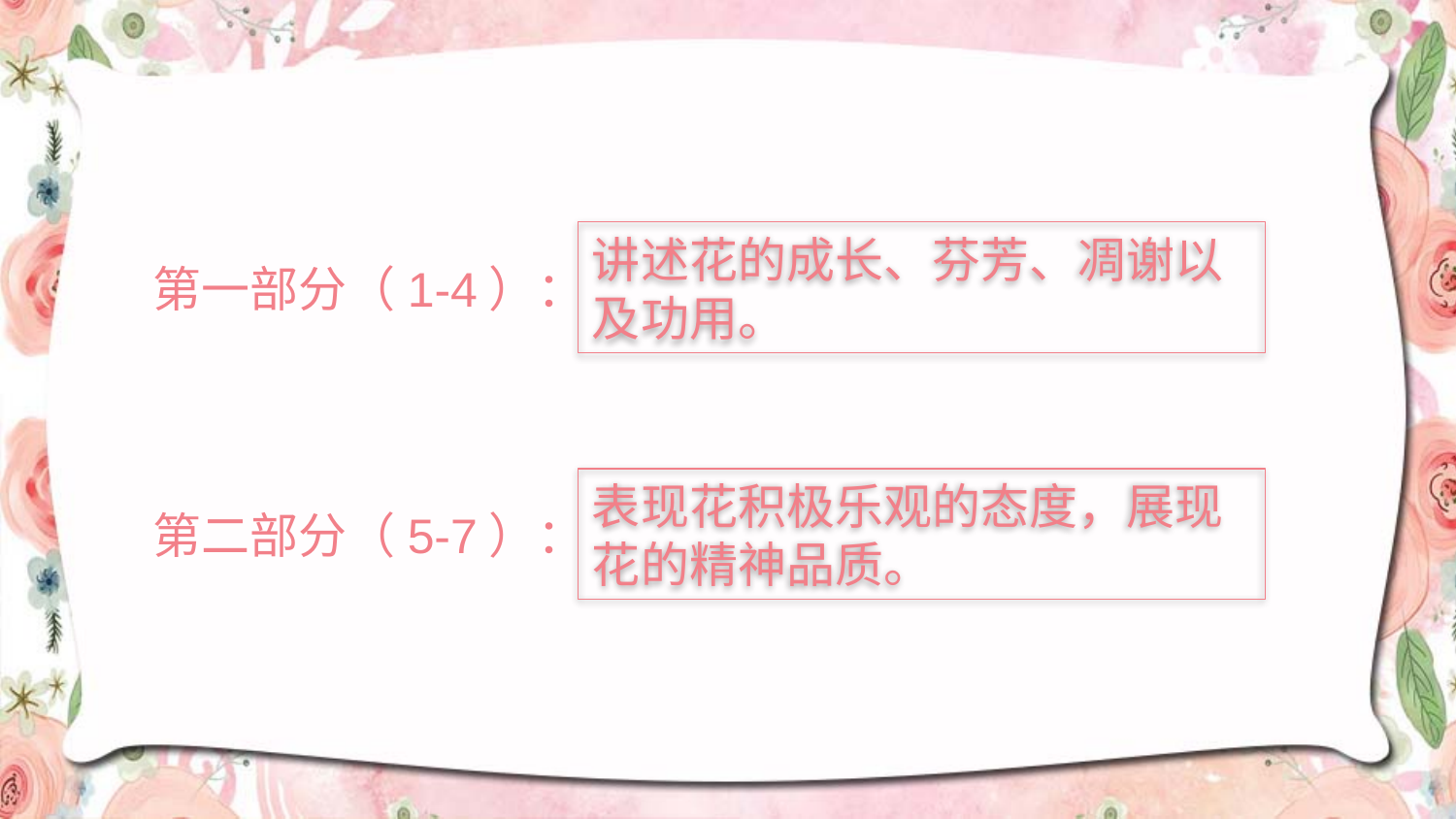

讲述花的成长、芬芳、凋谢以
及功用。
第一部分（1-4）：
表现花积极乐观的态度，展现
花的精神品质。
第二部分（5-7）：